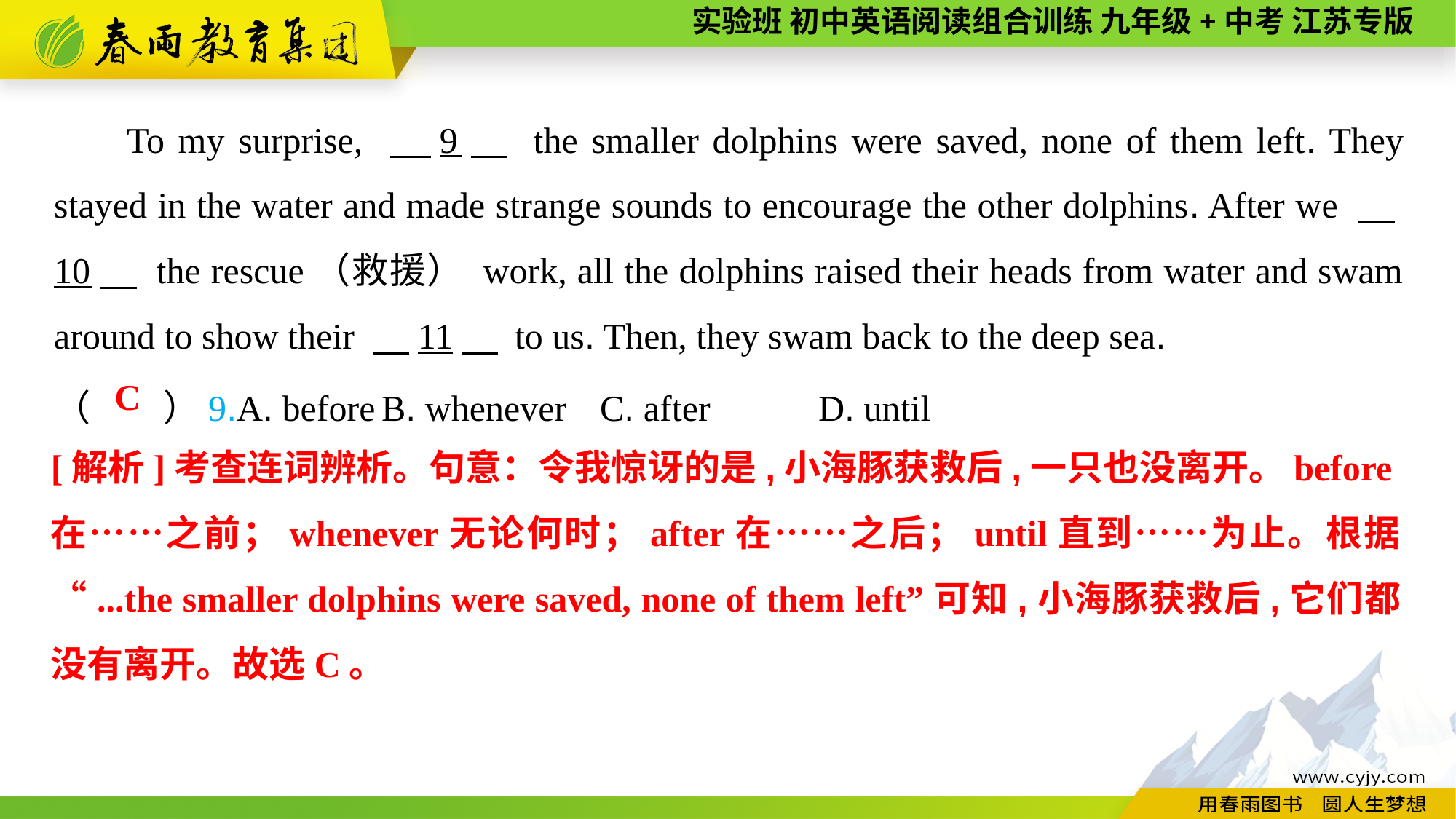

To my surprise, 　9　 the smaller dolphins were saved, none of them left. They stayed in the water and made strange sounds to encourage the other dolphins. After we 　10　 the rescue（救援） work, all the dolphins raised their heads from water and swam around to show their 　11　 to us. Then, they swam back to the deep sea.
（　　）9.A. before	B. whenever	C. after	D. until
C
[解析]考查连词辨析。句意：令我惊讶的是,小海豚获救后,一只也没离开。before在……之前；whenever无论何时；after在……之后；until直到……为止。根据“...the smaller dolphins were saved, none of them left”可知,小海豚获救后,它们都没有离开。故选C。